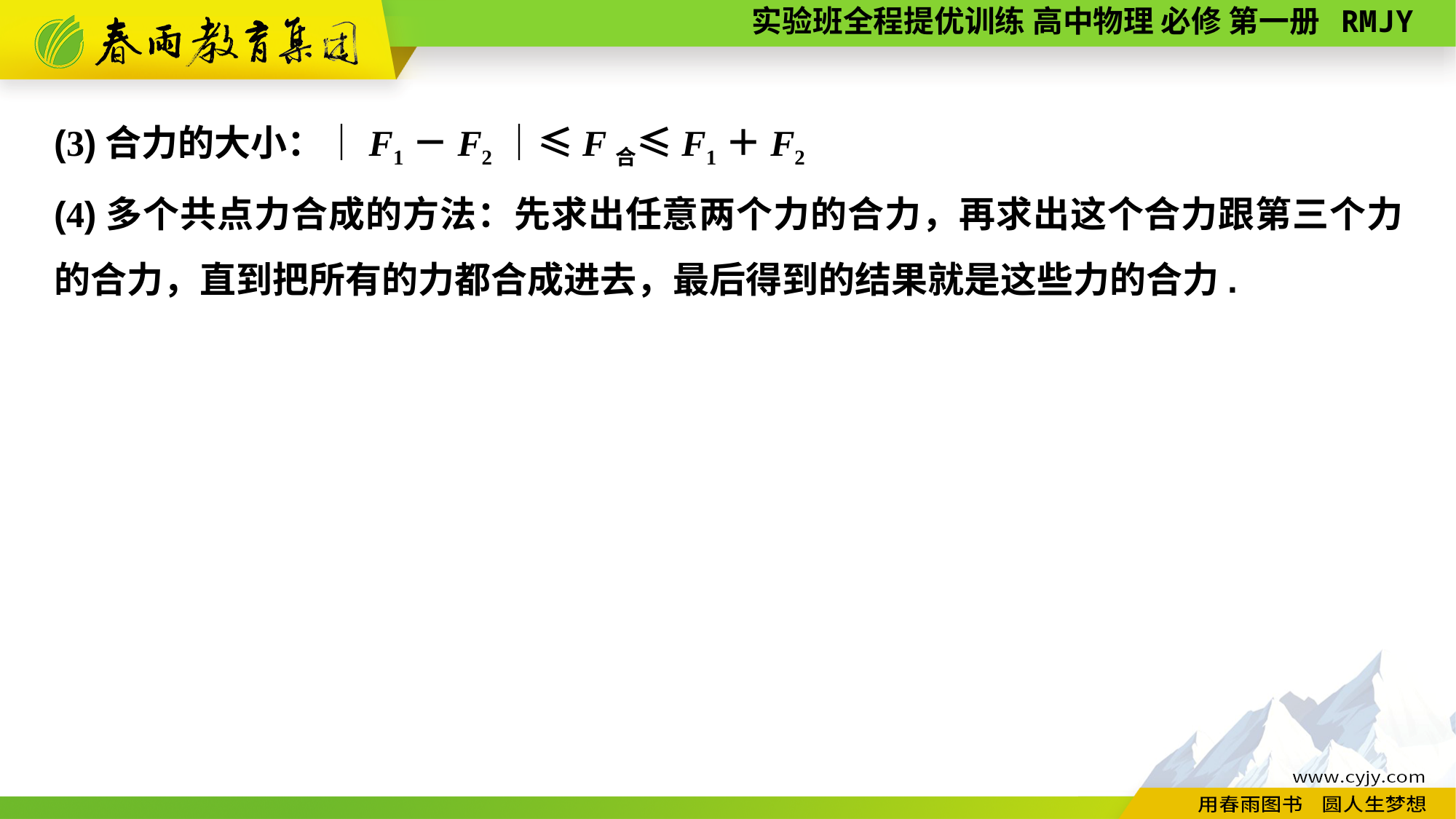

(3)合力的大小：｜F1－F2｜≤F合≤F1＋F2
(4)多个共点力合成的方法：先求出任意两个力的合力，再求出这个合力跟第三个力的合力，直到把所有的力都合成进去，最后得到的结果就是这些力的合力.